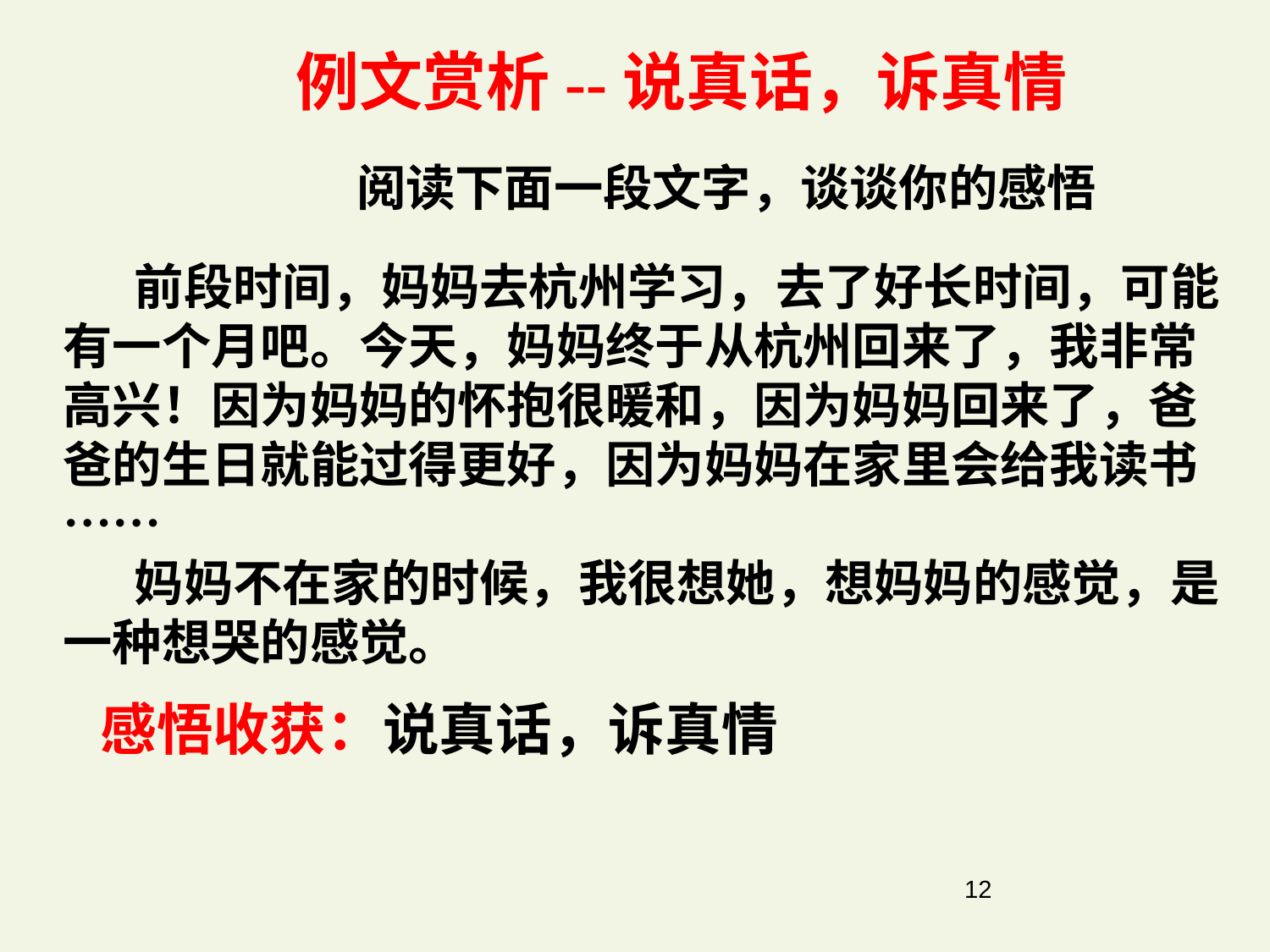

例文赏析--说真话，诉真情
   阅读下面一段文字，谈谈你的感悟
  前段时间，妈妈去杭州学习，去了好长时间，可能有一个月吧。今天，妈妈终于从杭州回来了，我非常高兴！因为妈妈的怀抱很暖和，因为妈妈回来了，爸爸的生日就能过得更好，因为妈妈在家里会给我读书……
  妈妈不在家的时候，我很想她，想妈妈的感觉，是一种想哭的感觉。
感悟收获：说真话，诉真情
12